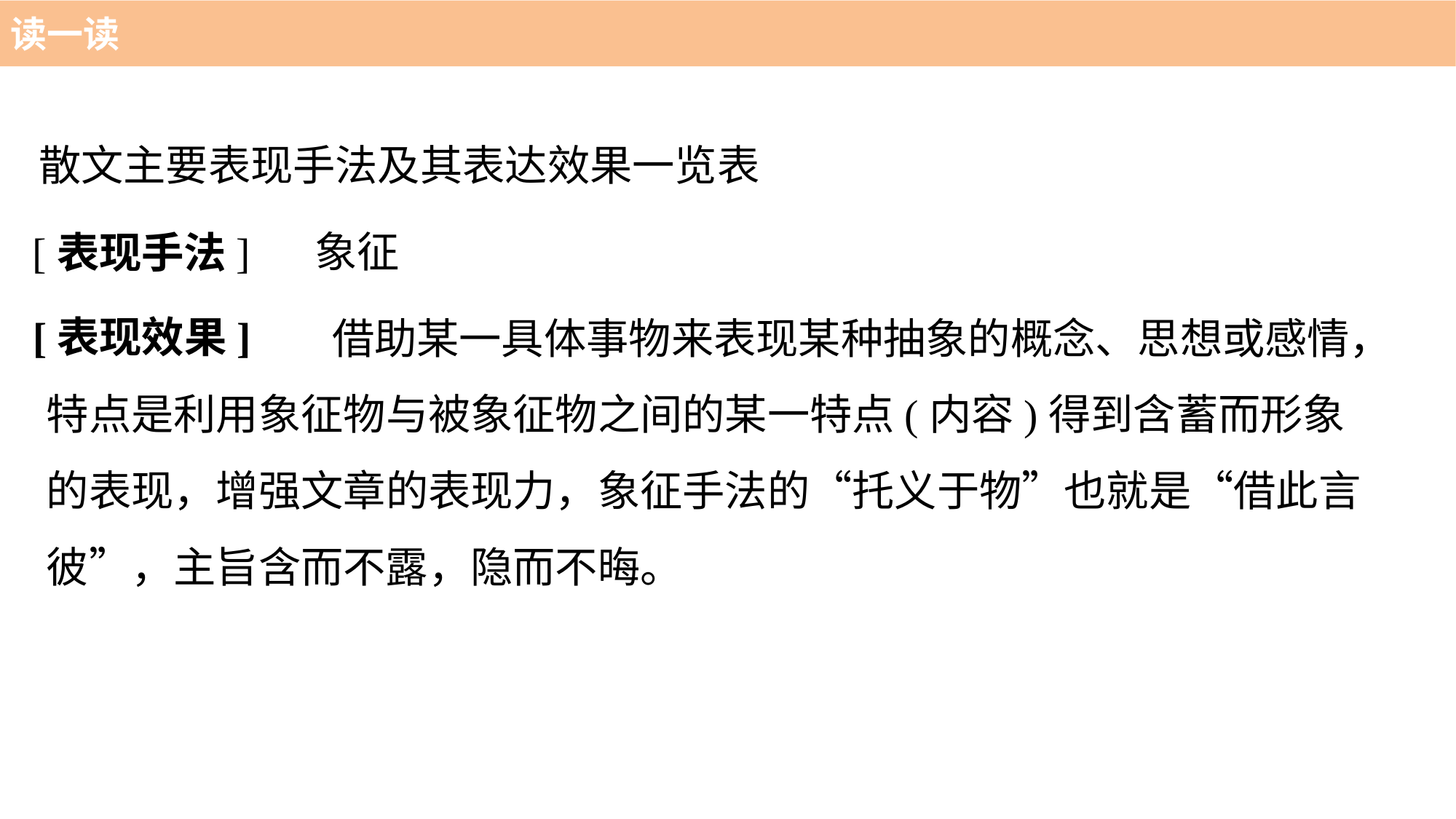

读一读
散文主要表现手法及其表达效果一览表
象征
[表现手法]
[表现效果]
		      借助某一具体事物来表现某种抽象的概念、思想或感情，特点是利用象征物与被象征物之间的某一特点(内容)得到含蓄而形象的表现，增强文章的表现力，象征手法的“托义于物”也就是“借此言彼”，主旨含而不露，隐而不晦。